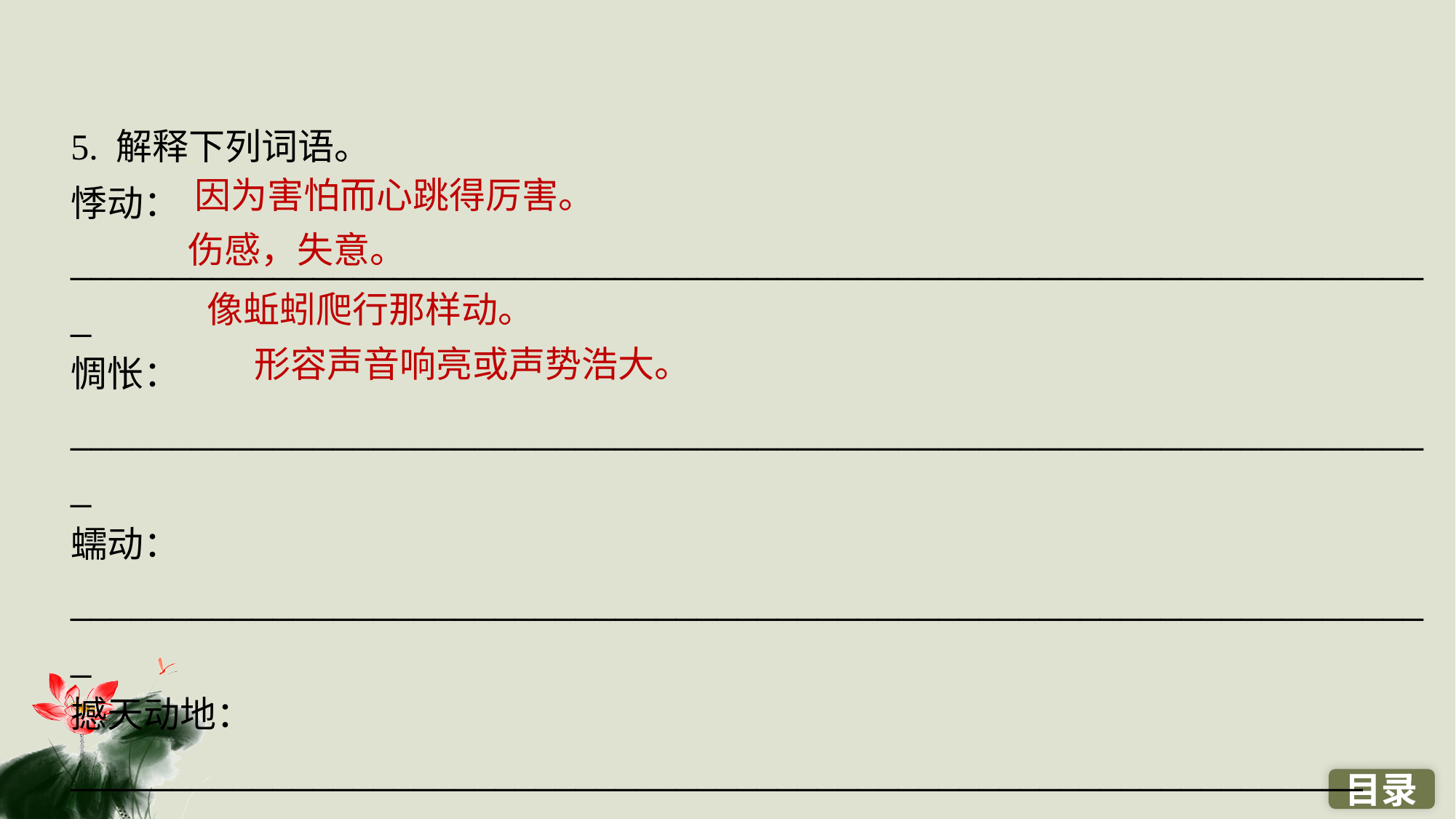

5. 解释下列词语。
悸动：____________________________________________________________________
惆怅：____________________________________________________________________
蠕动：____________________________________________________________________
撼天动地：________________________________________________________________
因为害怕而心跳得厉害。
伤感，失意。
像蚯蚓爬行那样动。
形容声音响亮或声势浩大。